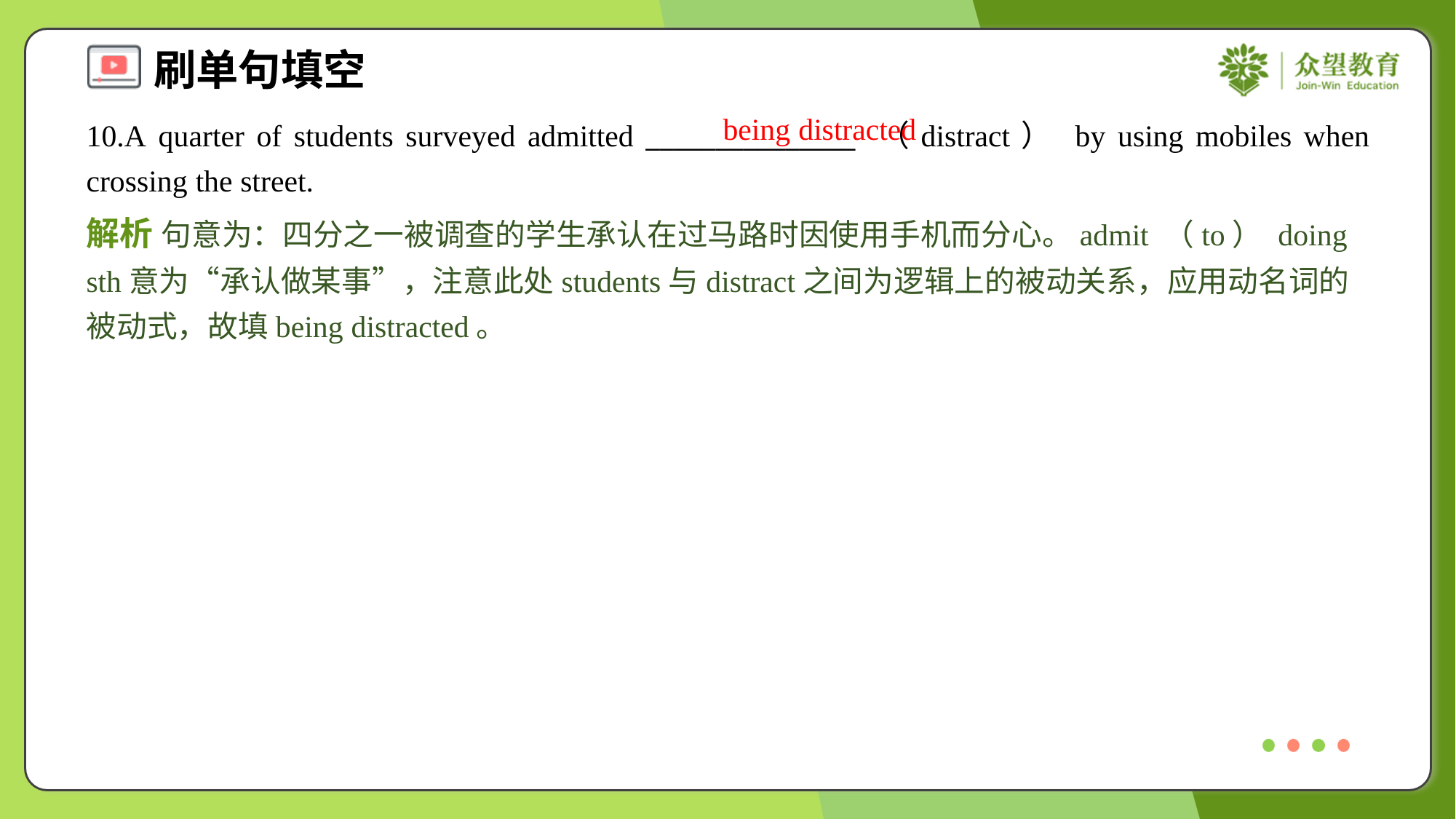

being distracted
10.A quarter of students surveyed admitted _______________ （distract） by using mobiles when crossing the street.
解析 句意为：四分之一被调查的学生承认在过马路时因使用手机而分心。admit （to） doing sth意为“承认做某事”，注意此处students与distract之间为逻辑上的被动关系，应用动名词的被动式，故填being distracted。